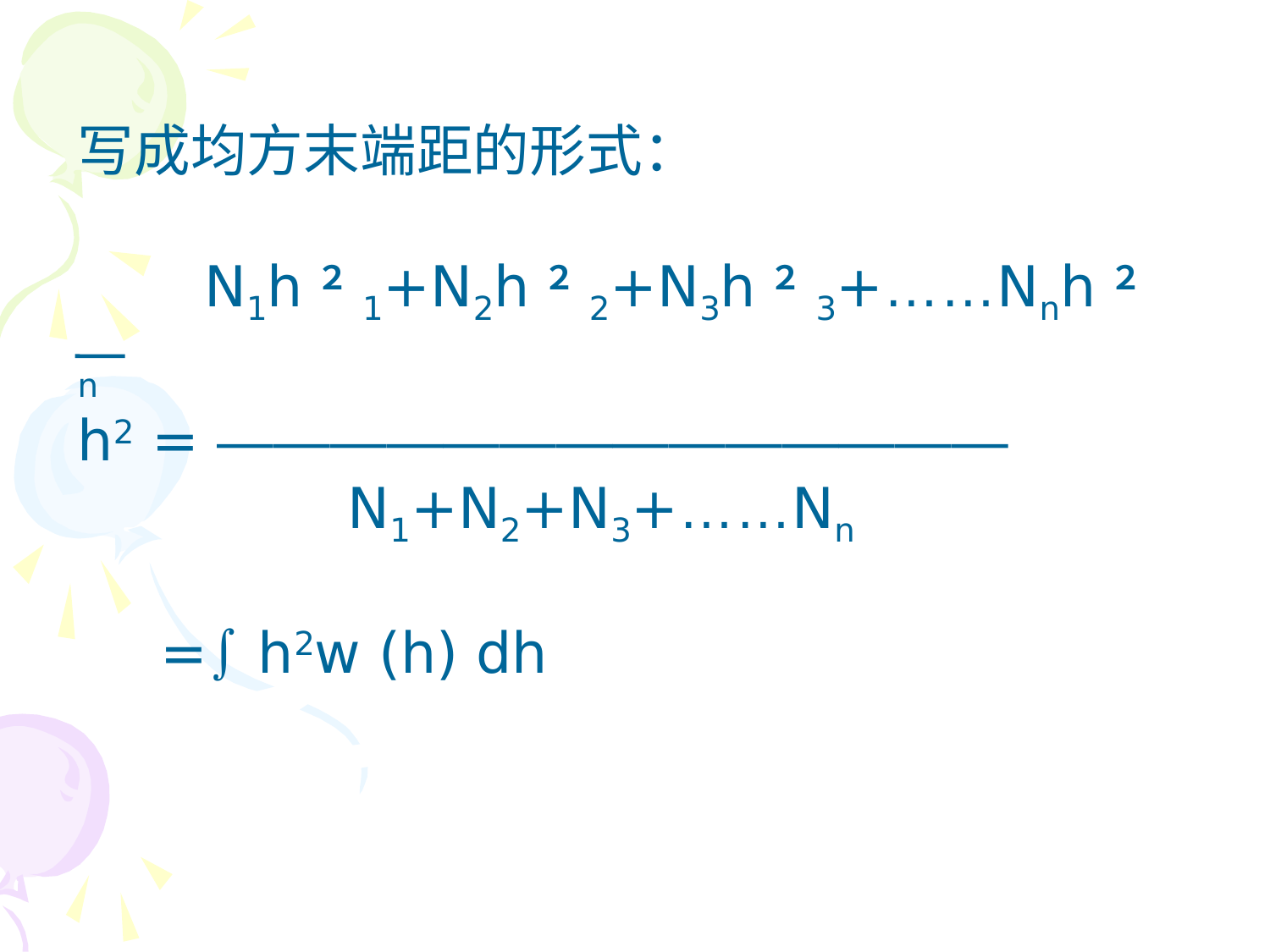

写成均方末端距的形式：

　　N1h２1+N2h２2+N3h２3+……Nnh２n
h2 = ——————————————
               N1+N2+N3+……Nn

　 =∫ h2w (h) dh